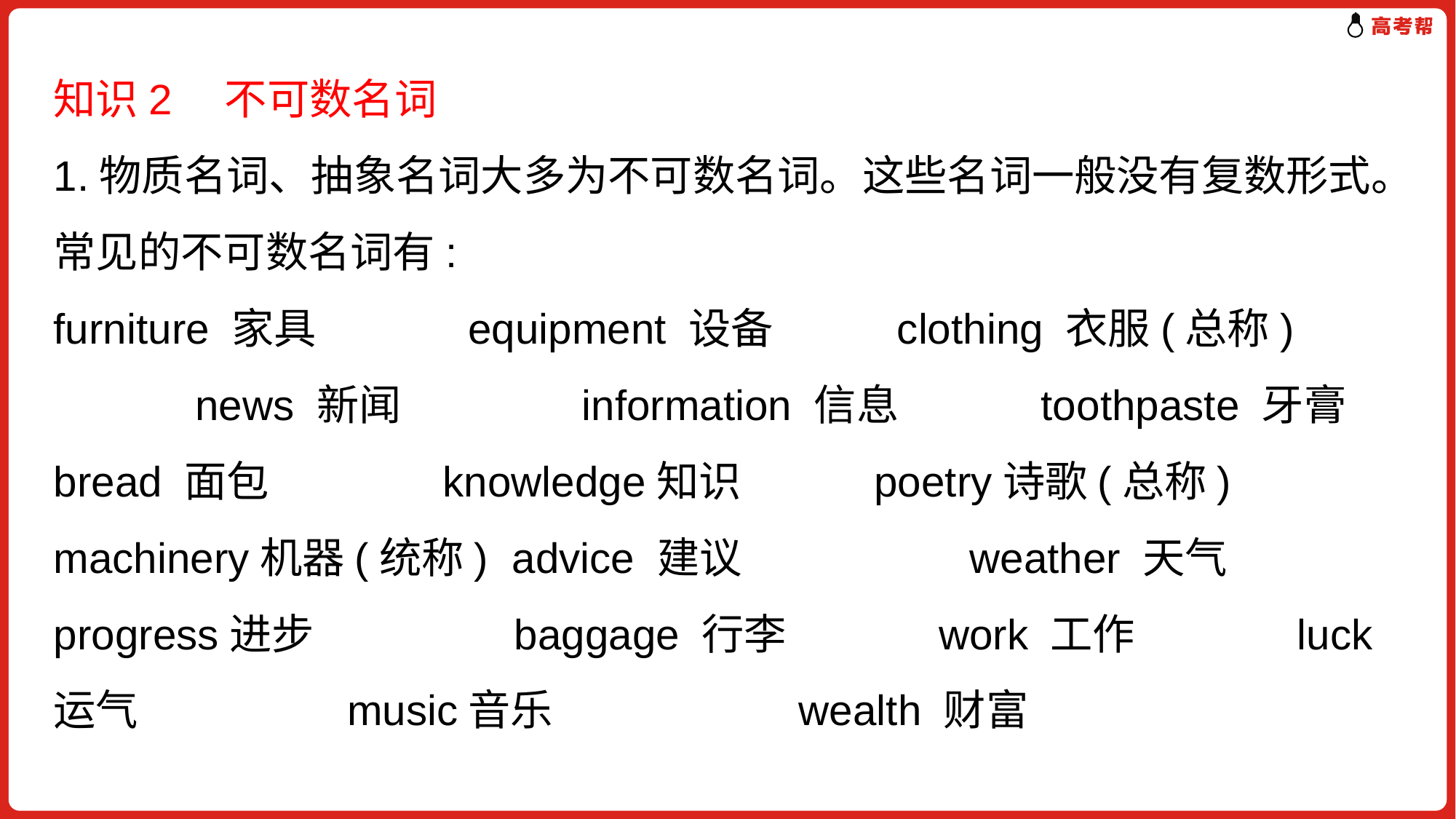

知识2　不可数名词
1.物质名词、抽象名词大多为不可数名词。这些名词一般没有复数形式。常见的不可数名词有:
furniture 家具　　      equipment 设备            clothing 衣服(总称)	               news 新闻                  information 信息	           toothpaste 牙膏
bread 面包	                 knowledge知识             poetry诗歌(总称)
machinery机器(统称)  advice 建议	               weather 天气
progress进步	             baggage 行李               work 工作	               luck运气                     music音乐	                    wealth 财富